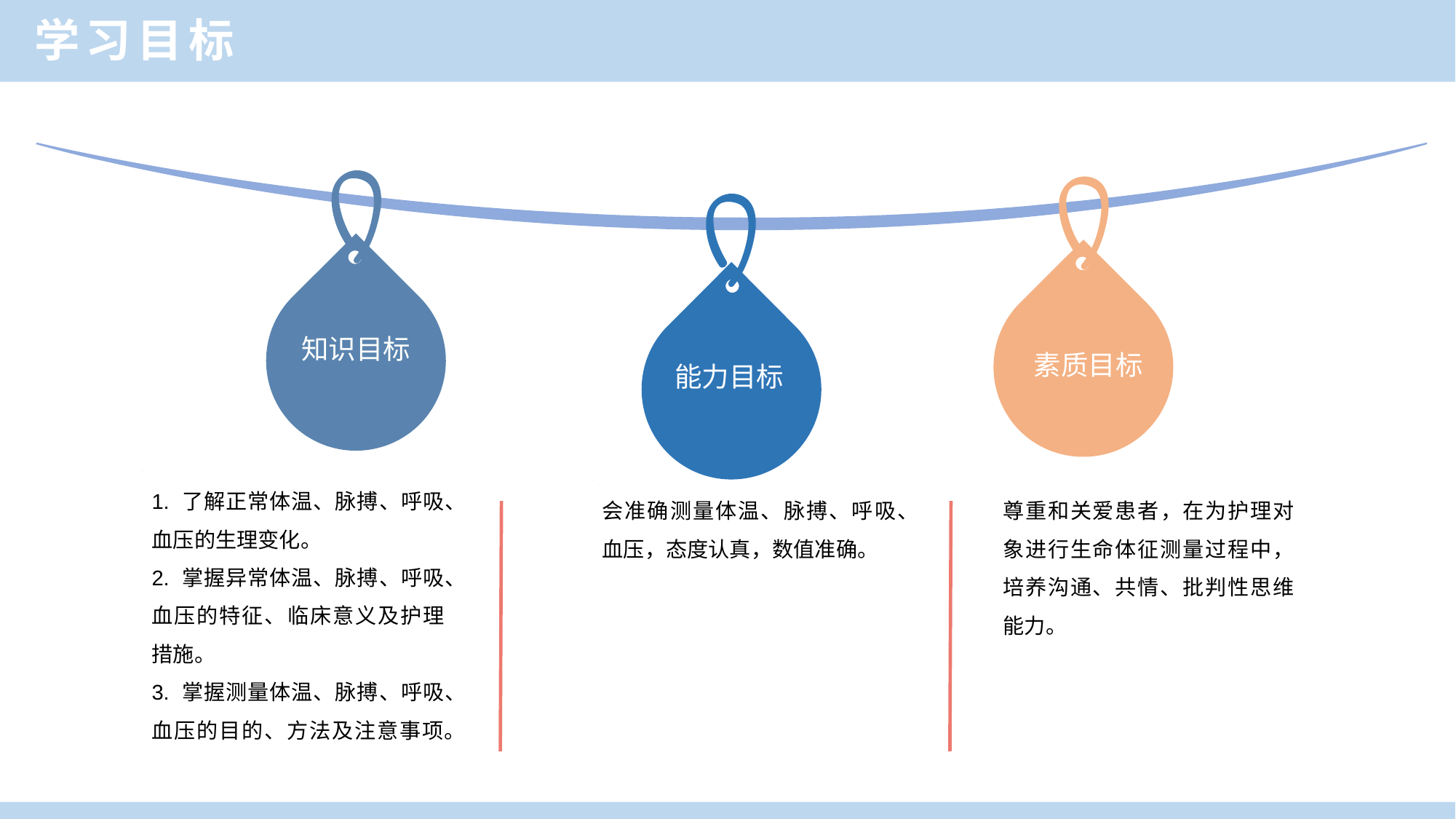

学习目标

知识目标

素质目标

能力目标
1. 了解正常体温、脉搏、呼吸、血压的生理变化。
2. 掌握异常体温、脉搏、呼吸、血压的特征、临床意义及护理措施。
3. 掌握测量体温、脉搏、呼吸、血压的目的、方法及注意事项。
会准确测量体温、脉搏、呼吸、血压，态度认真，数值准确。
尊重和关爱患者，在为护理对象进行生命体征测量过程中，培养沟通、共情、批判性思维能力。